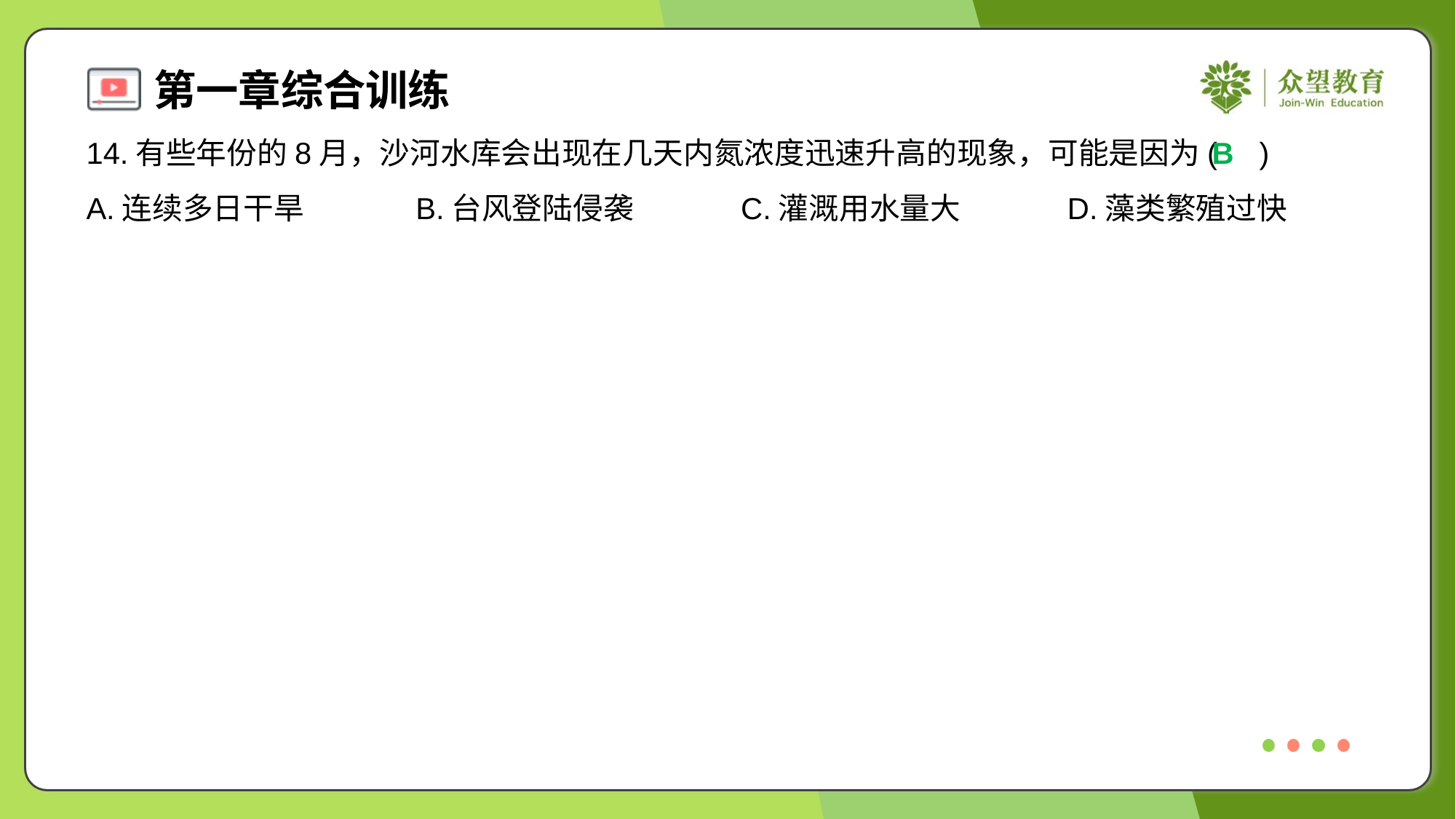

14.有些年份的8月，沙河水库会出现在几天内氮浓度迅速升高的现象，可能是因为(     )
B
A.连续多日干旱	B.台风登陆侵袭	C.灌溉用水量大	D.藻类繁殖过快